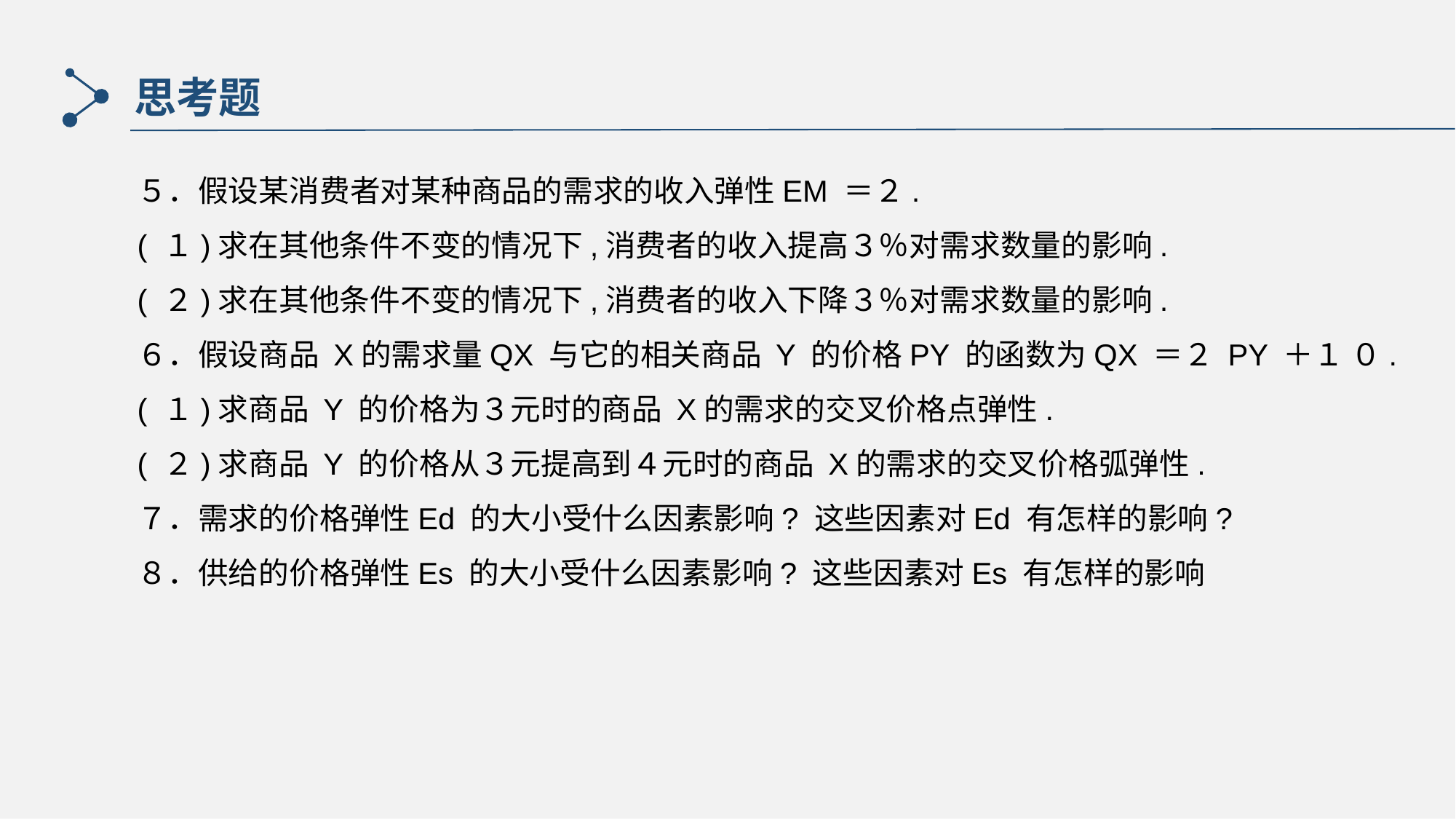

思考题
５．假设某消费者对某种商品的需求的收入弹性EM ＝２.
( １)求在其他条件不变的情况下,消费者的收入提高３％对需求数量的影响.
( ２)求在其他条件不变的情况下,消费者的收入下降３％对需求数量的影响.
６．假设商品 X的需求量QX 与它的相关商品 Y 的价格PY 的函数为QX ＝２ PY ＋１ ０.
( １)求商品 Y 的价格为３元时的商品 X的需求的交叉价格点弹性.
( ２)求商品 Y 的价格从３元提高到４元时的商品 X的需求的交叉价格弧弹性.
７．需求的价格弹性Ed 的大小受什么因素影响? 这些因素对Ed 有怎样的影响?
８．供给的价格弹性Es 的大小受什么因素影响? 这些因素对Es 有怎样的影响